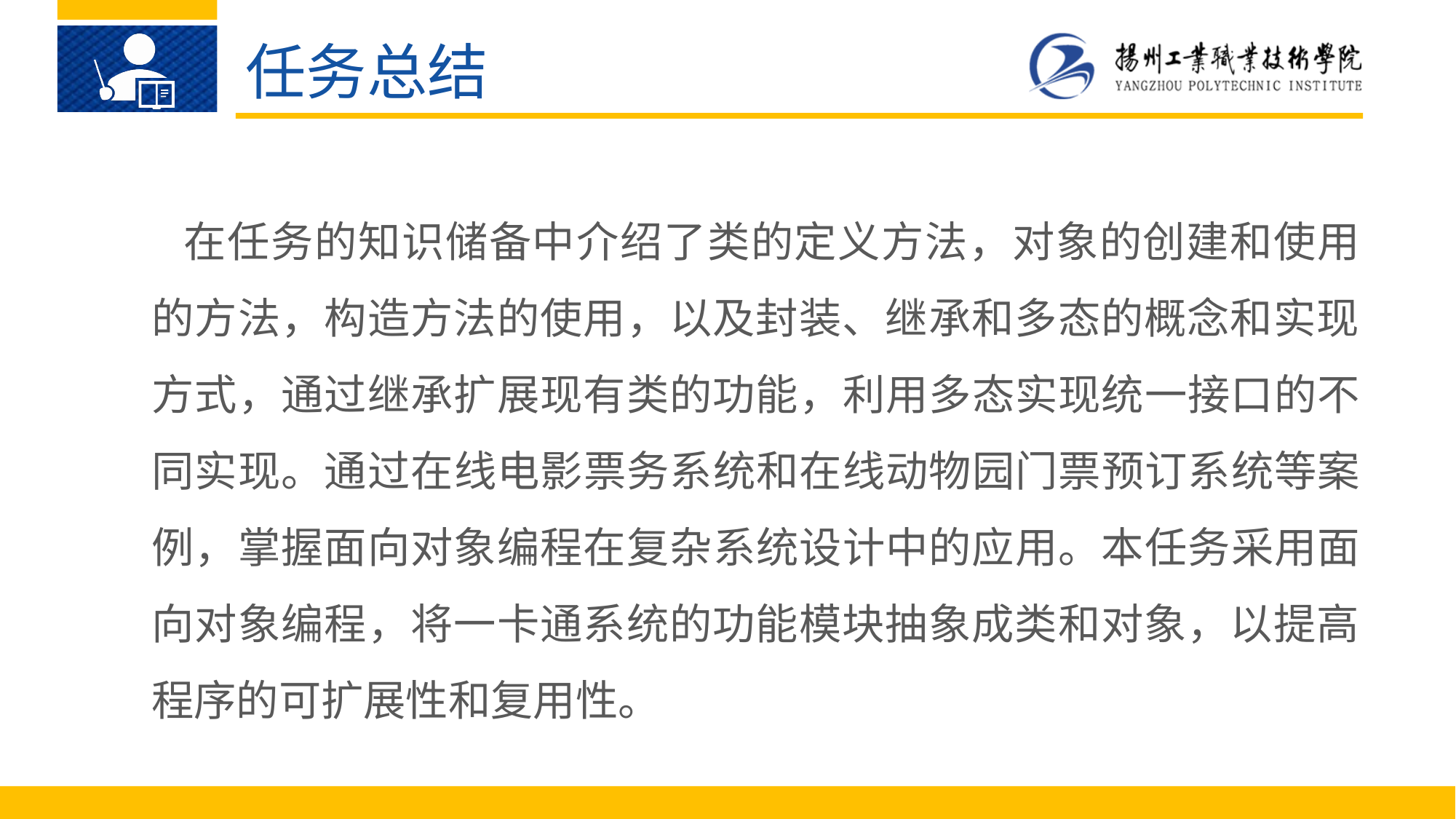

任务总结
在任务的知识储备中介绍了类的定义方法，对象的创建和使用的方法，构造方法的使用，以及封装、继承和多态的概念和实现方式，通过继承扩展现有类的功能，利用多态实现统一接口的不同实现。通过在线电影票务系统和在线动物园门票预订系统等案例，掌握面向对象编程在复杂系统设计中的应用。本任务采用面向对象编程，将一卡通系统的功能模块抽象成类和对象，以提高程序的可扩展性和复用性。